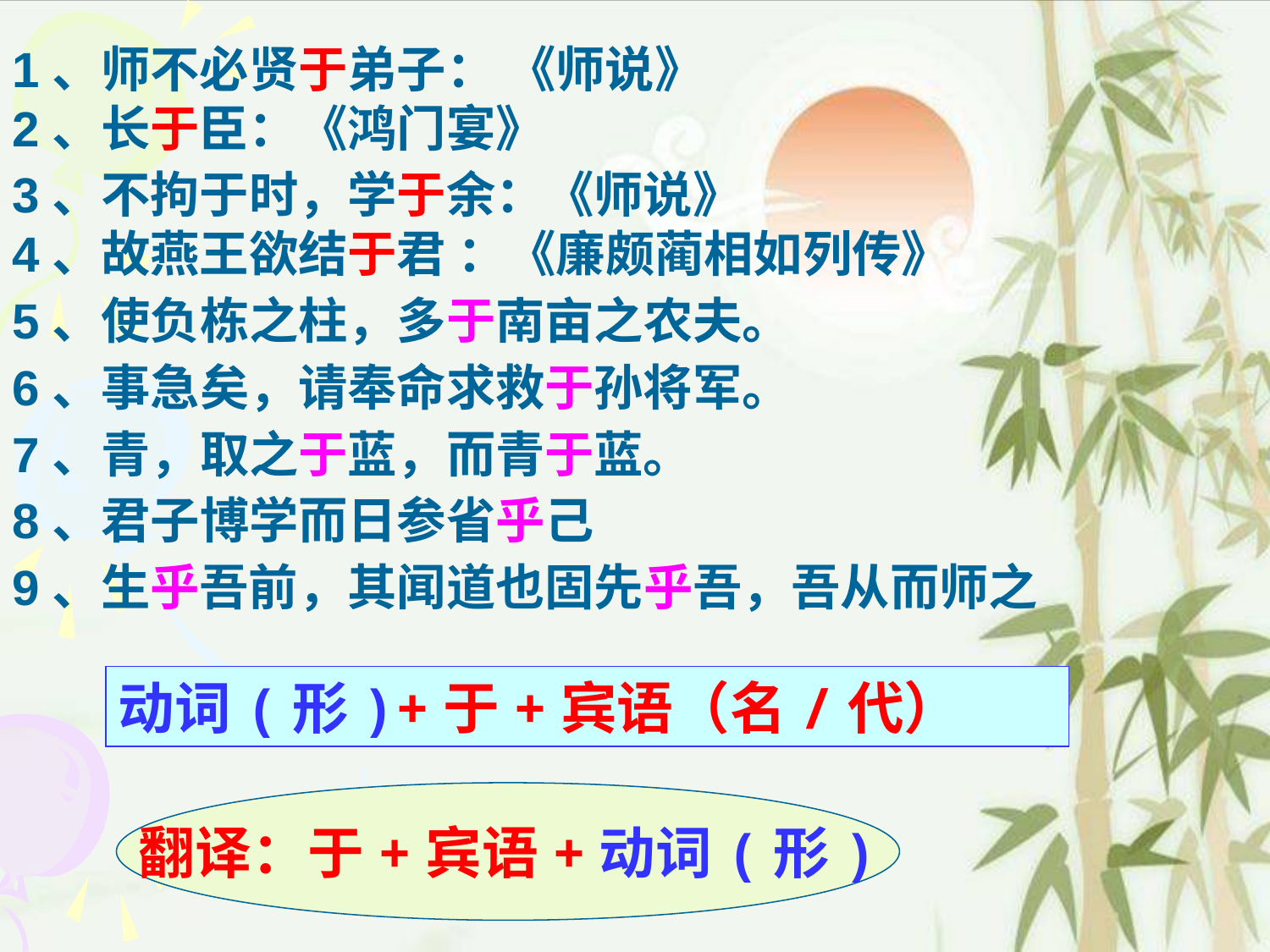

1、师不必贤于弟子： 《师说》
2、长于臣：《鸿门宴》
3、不拘于时，学于余：《师说》
4、故燕王欲结于君 ：《廉颇蔺相如列传》
5、使负栋之柱，多于南亩之农夫。
6、事急矣，请奉命求救于孙将军。
7、青，取之于蓝，而青于蓝。
8、君子博学而日参省乎己
9、生乎吾前，其闻道也固先乎吾，吾从而师之

动词(形)+于+宾语（名/代）
翻译：于+宾语+动词(形)